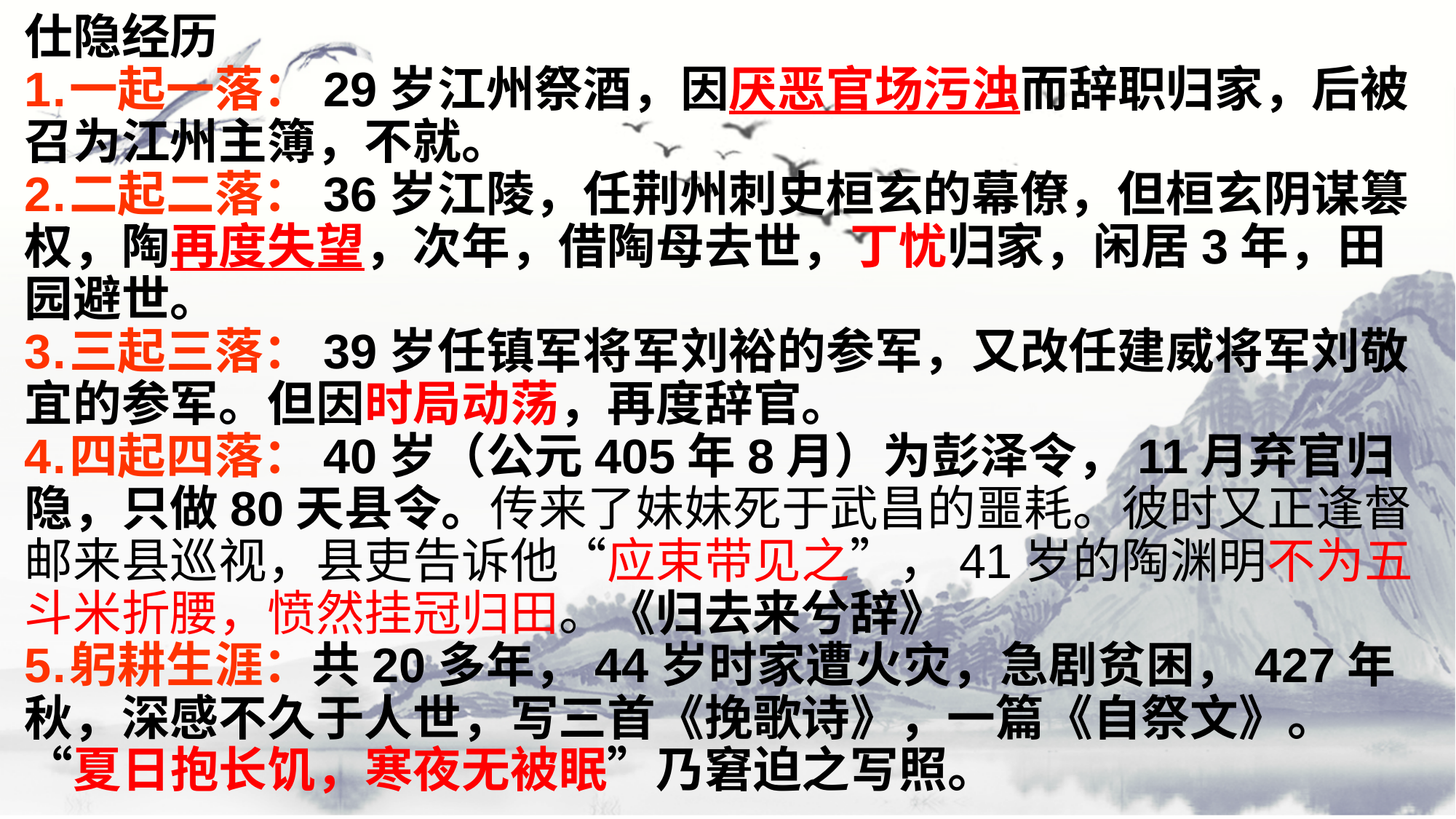

仕隐经历
一起一落：29岁江州祭酒，因厌恶官场污浊而辞职归家，后被召为江州主簿，不就。
二起二落：36岁江陵，任荆州刺史桓玄的幕僚，但桓玄阴谋篡权，陶再度失望，次年，借陶母去世，丁忧归家，闲居3年，田园避世。
三起三落：39岁任镇军将军刘裕的参军，又改任建威将军刘敬宜的参军。但因时局动荡，再度辞官。
四起四落：40岁（公元405年8月）为彭泽令，11月弃官归隐，只做80天县令。传来了妹妹死于武昌的噩耗。彼时又正逢督邮来县巡视，县吏告诉他“应束带见之”，41岁的陶渊明不为五斗米折腰，愤然挂冠归田。《归去来兮辞》
躬耕生涯：共20多年，44岁时家遭火灾，急剧贫困，427年秋，深感不久于人世，写三首《挽歌诗》，一篇《自祭文》。“夏日抱长饥，寒夜无被眠”乃窘迫之写照。